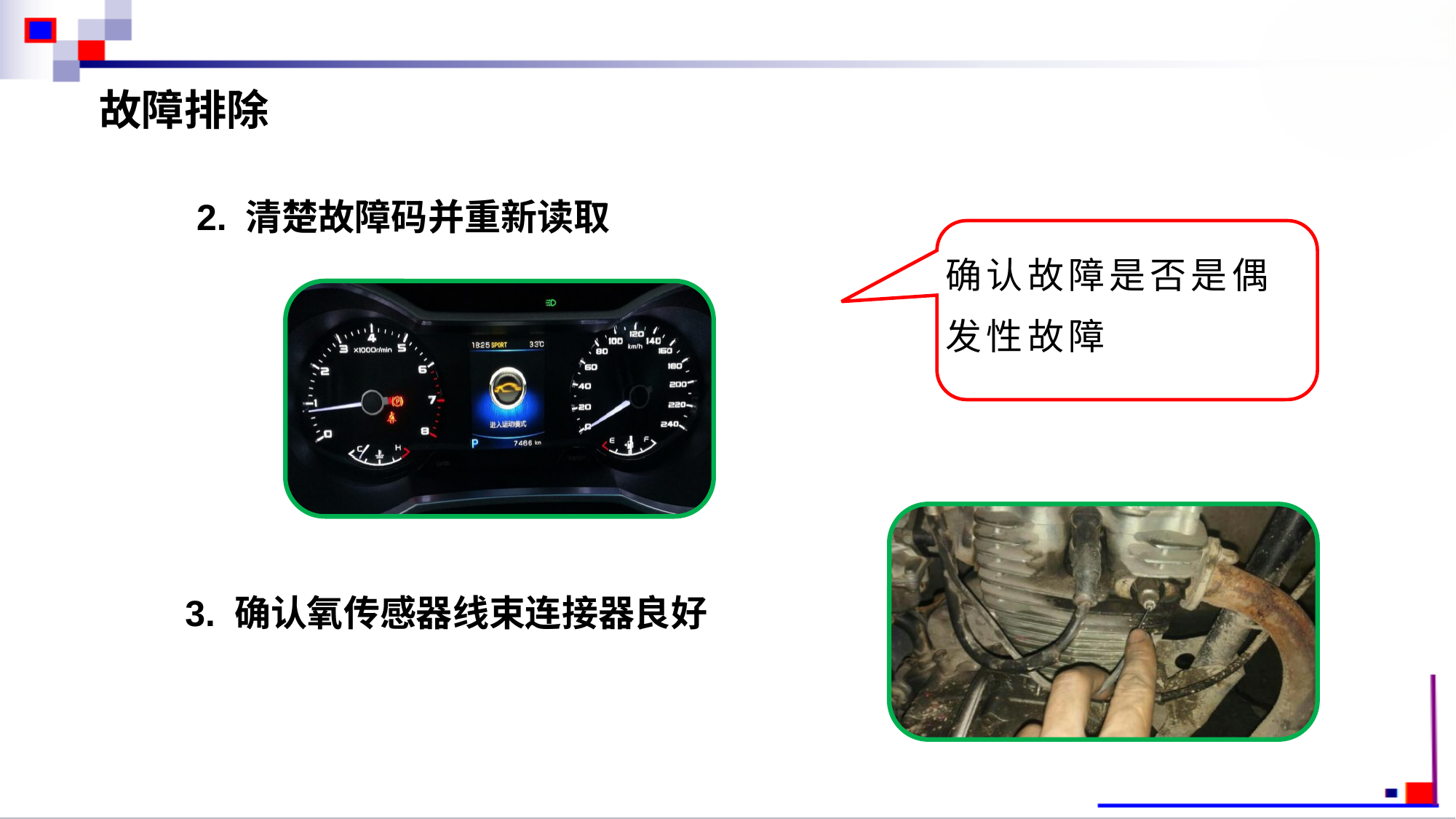

故障排除
2. 清楚故障码并重新读取
确认故障是否是偶发性故障

3. 确认氧传感器线束连接器良好